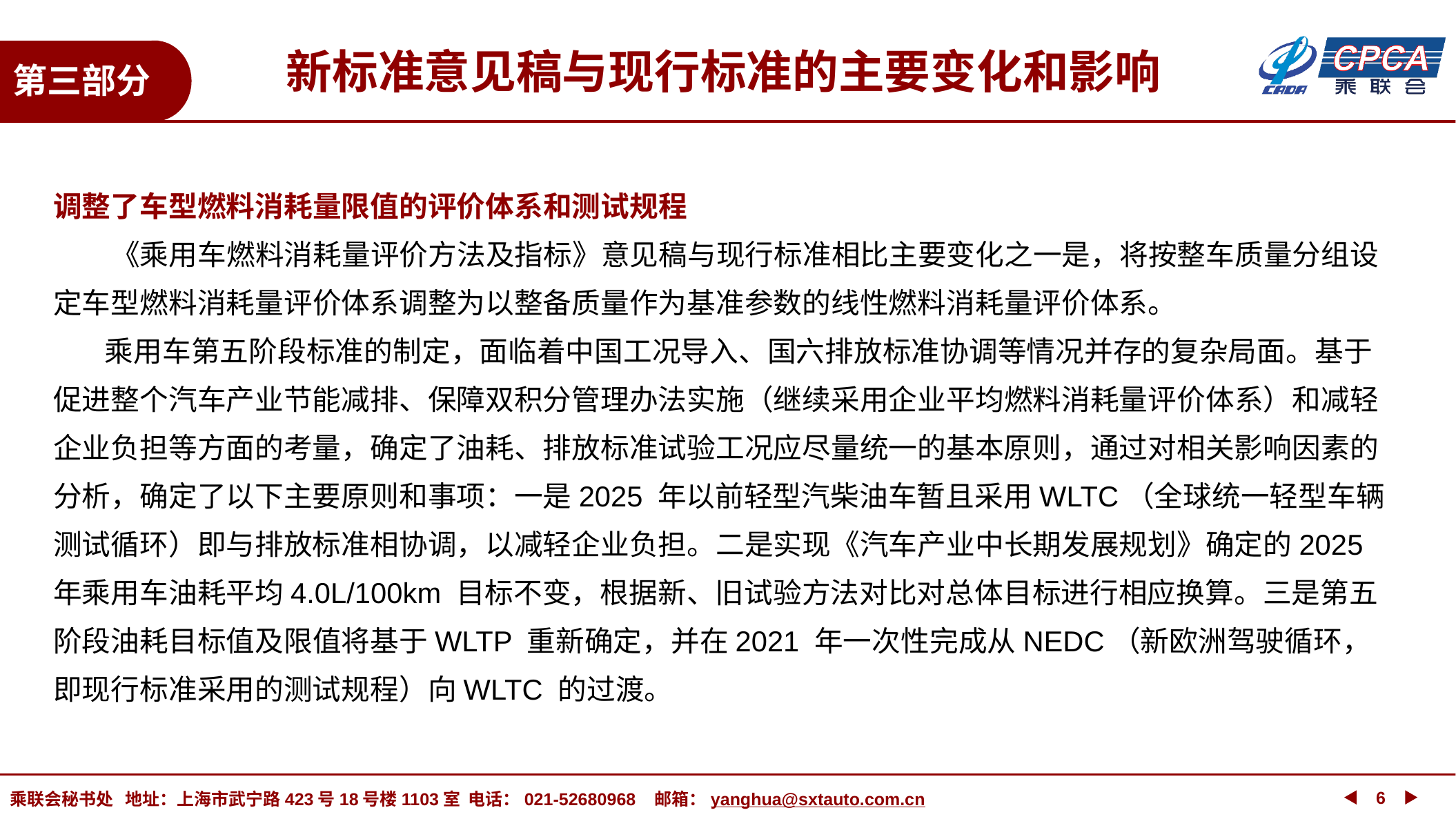

新标准意见稿与现行标准的主要变化和影响

第三部分
调整了车型燃料消耗量限值的评价体系和测试规程
        《乘用车燃料消耗量评价方法及指标》意见稿与现行标准相比主要变化之一是，将按整车质量分组设定车型燃料消耗量评价体系调整为以整备质量作为基准参数的线性燃料消耗量评价体系。
       乘用车第五阶段标准的制定，面临着中国工况导入、国六排放标准协调等情况并存的复杂局面。基于促进整个汽车产业节能减排、保障双积分管理办法实施（继续采用企业平均燃料消耗量评价体系）和减轻企业负担等方面的考量，确定了油耗、排放标准试验工况应尽量统一的基本原则，通过对相关影响因素的分析，确定了以下主要原则和事项：一是2025 年以前轻型汽柴油车暂且采用WLTC（全球统一轻型车辆测试循环）即与排放标准相协调，以减轻企业负担。二是实现《汽车产业中长期发展规划》确定的2025 年乘用车油耗平均4.0L/100km 目标不变，根据新、旧试验方法对比对总体目标进行相应换算。三是第五阶段油耗目标值及限值将基于WLTP 重新确定，并在2021 年一次性完成从NEDC（新欧洲驾驶循环，即现行标准采用的测试规程）向WLTC 的过渡。